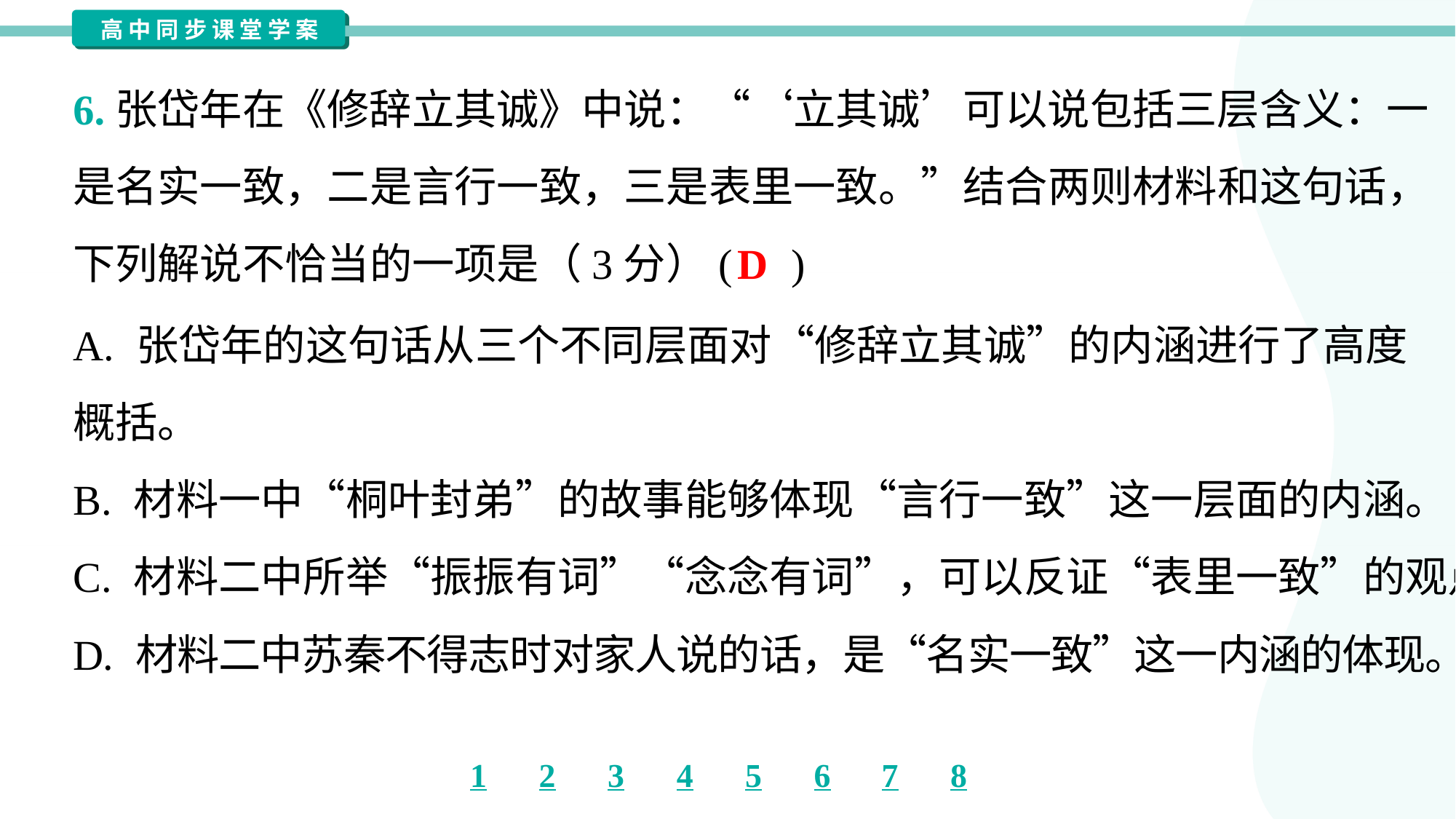

6.张岱年在《修辞立其诚》中说：“‘立其诚’可以说包括三层含义：一
是名实一致，二是言行一致，三是表里一致。”结合两则材料和这句话，
下列解说不恰当的一项是（3分）(     )
D
A. 张岱年的这句话从三个不同层面对“修辞立其诚”的内涵进行了高度
概括。
B. 材料一中“桐叶封弟”的故事能够体现“言行一致”这一层面的内涵。
C. 材料二中所举“振振有词”“念念有词”，可以反证“表里一致”的观点。
D. 材料二中苏秦不得志时对家人说的话，是“名实一致”这一内涵的体现。